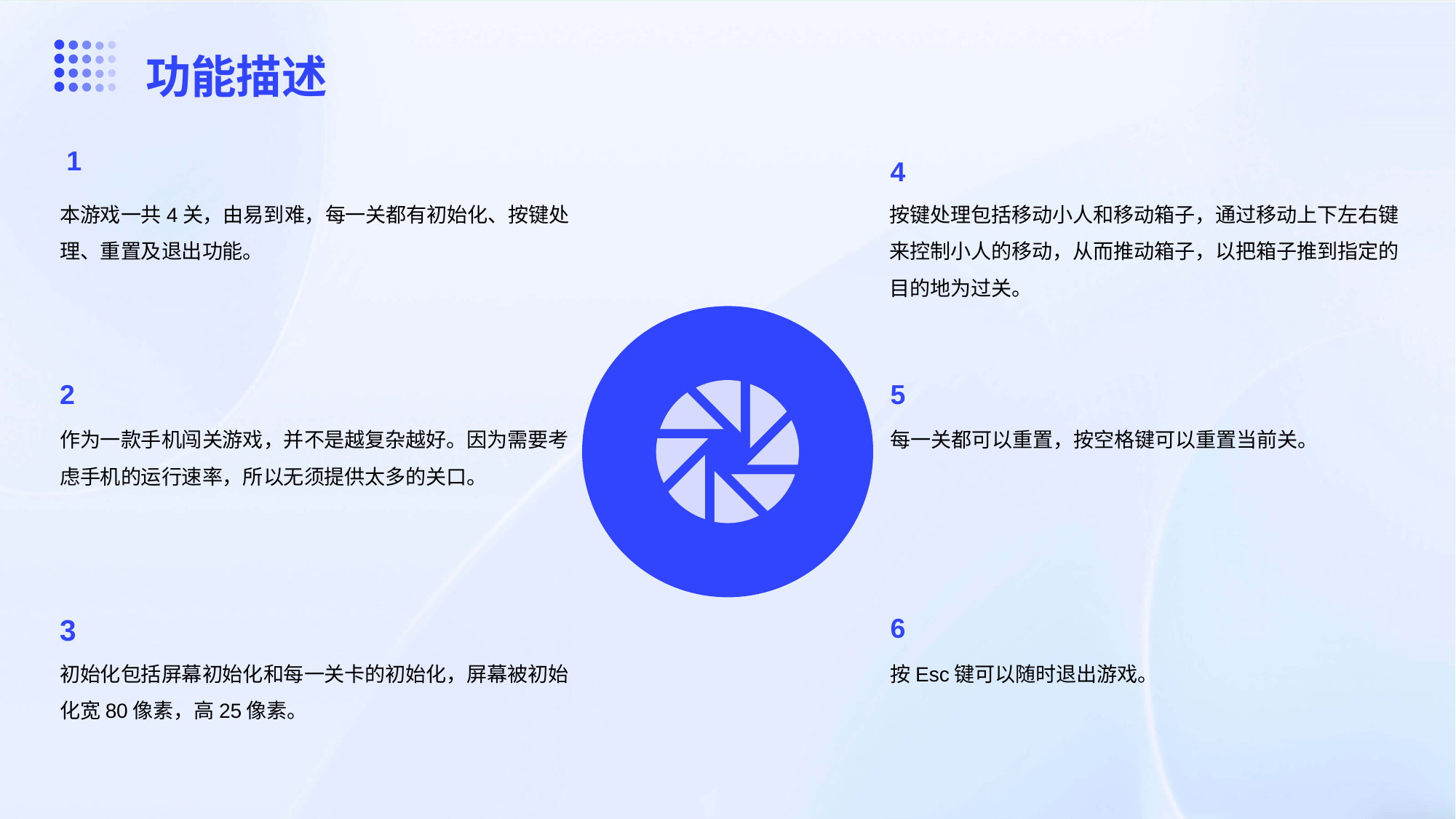

功能描述

1
4
本游戏一共4关，由易到难，每一关都有初始化、按键处理、重置及退出功能。
按键处理包括移动小人和移动箱子，通过移动上下左右键来控制小人的移动，从而推动箱子，以把箱子推到指定的目的地为过关。

2
5

作为一款手机闯关游戏，并不是越复杂越好。因为需要考虑手机的运行速率，所以无须提供太多的关口。
每一关都可以重置，按空格键可以重置当前关。
3
6
初始化包括屏幕初始化和每一关卡的初始化，屏幕被初始化宽80像素，高25像素。
按Esc键可以随时退出游戏。